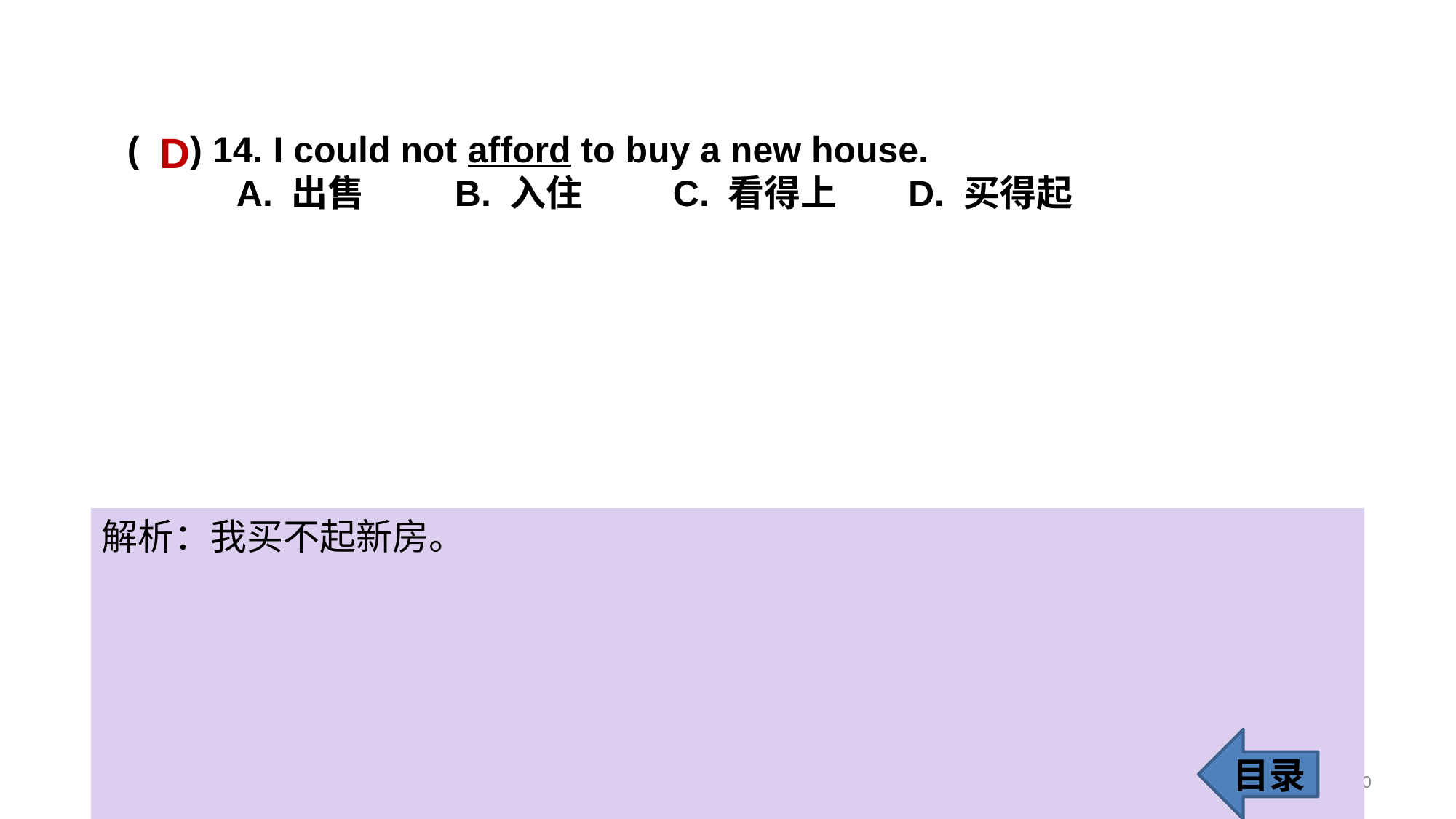

D
(     ) 14. I could not afford to buy a new house.
	A. 出售 	B. 入住 	C. 看得上	 D. 买得起
解析：我买不起新房。

目录
20